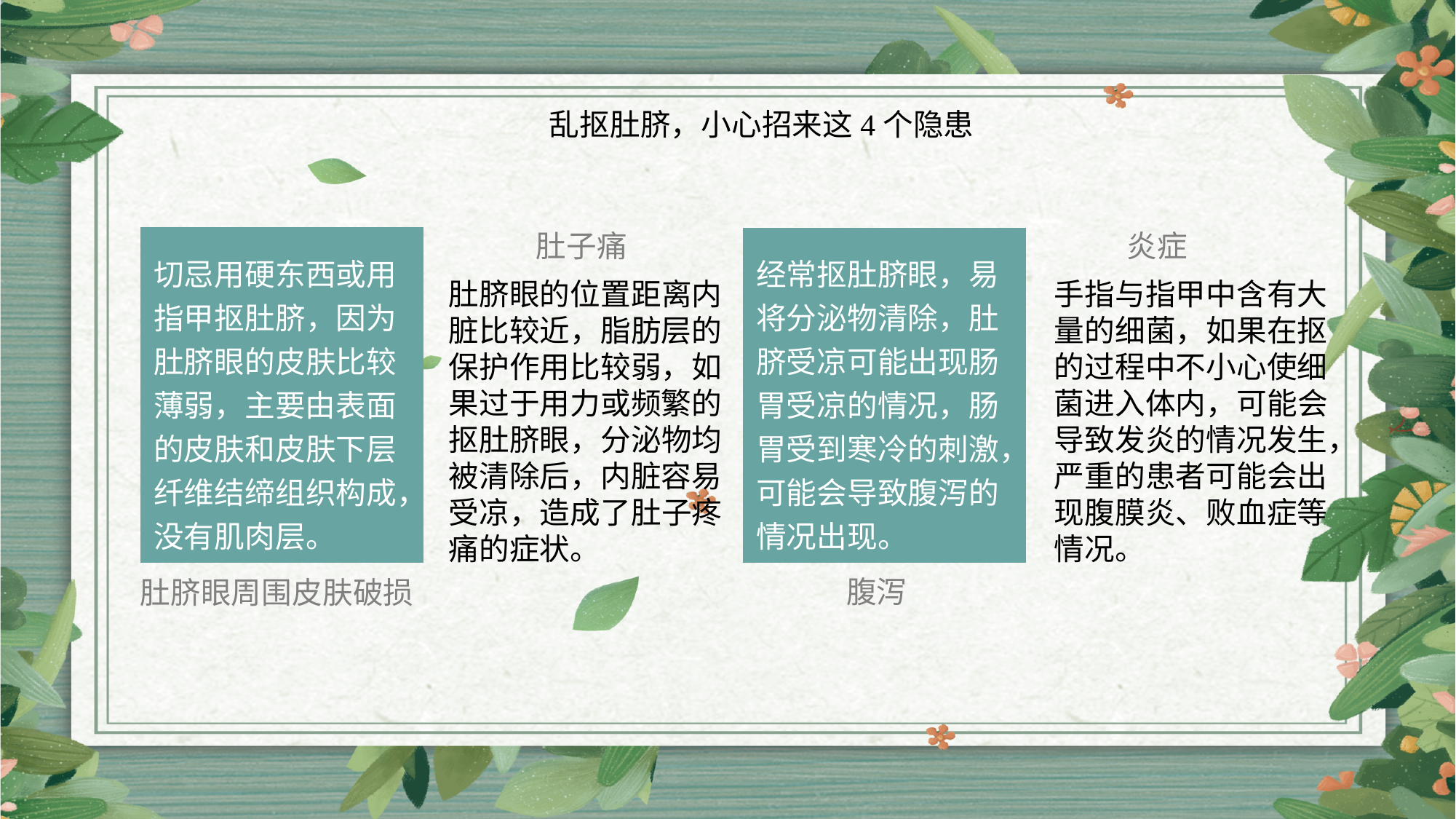

乱抠肚脐，小心招来这4个隐患
肚子痛
炎症
切忌用硬东西或用指甲抠肚脐，因为肚脐眼的皮肤比较薄弱，主要由表面的皮肤和皮肤下层纤维结缔组织构成，没有肌肉层。
经常抠肚脐眼，易将分泌物清除，肚脐受凉可能出现肠胃受凉的情况，肠胃受到寒冷的刺激，可能会导致腹泻的情况出现。

肚脐眼的位置距离内脏比较近，脂肪层的保护作用比较弱，如果过于用力或频繁的抠肚脐眼，分泌物均被清除后，内脏容易受凉，造成了肚子疼痛的症状。
手指与指甲中含有大量的细菌，如果在抠的过程中不小心使细菌进入体内，可能会导致发炎的情况发生，严重的患者可能会出现腹膜炎、败血症等情况。
腹泻
肚脐眼周围皮肤破损